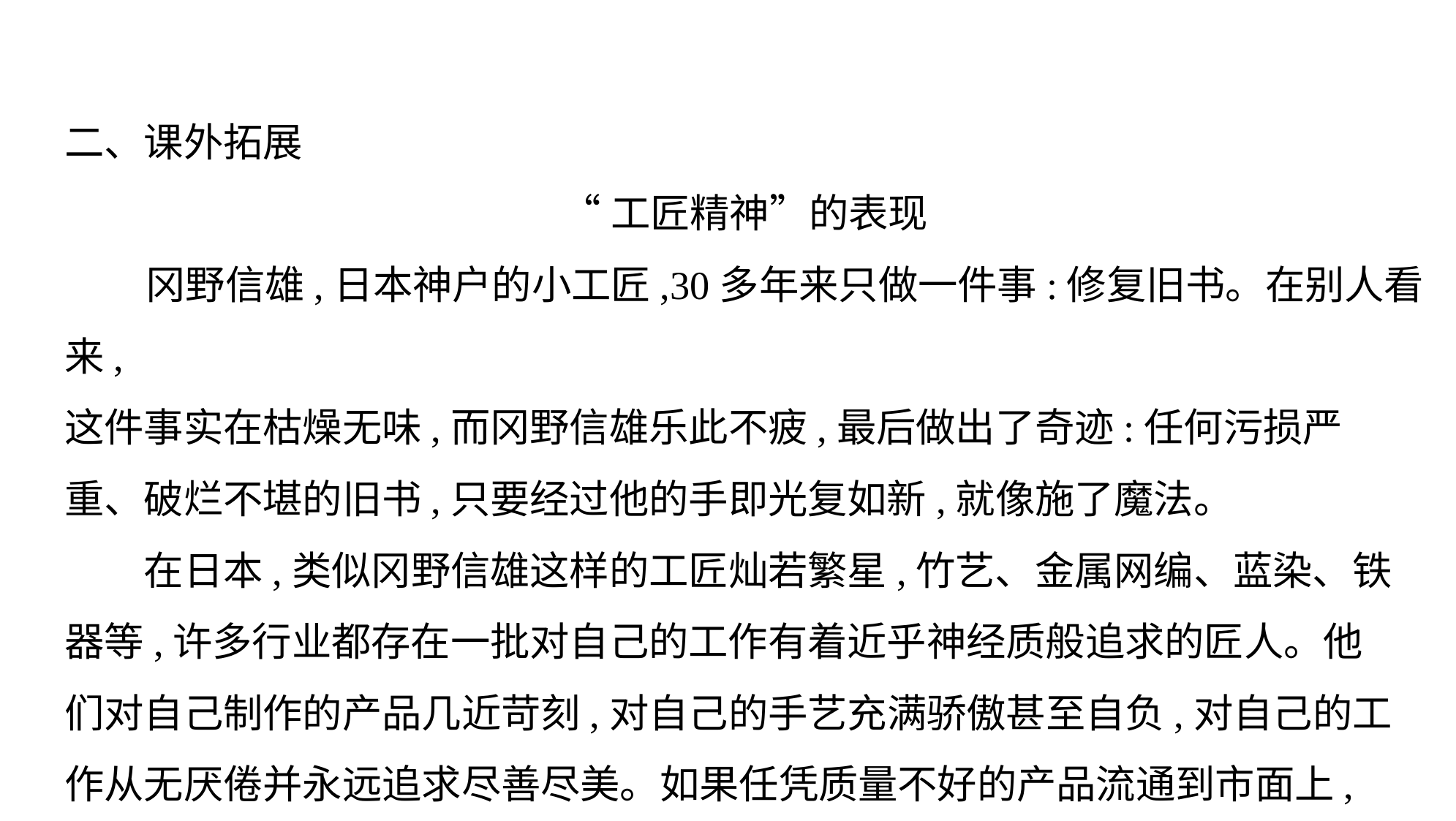

二、课外拓展
“工匠精神”的表现
        冈野信雄,日本神户的小工匠,30多年来只做一件事:修复旧书。在别人看来,
这件事实在枯燥无味,而冈野信雄乐此不疲,最后做出了奇迹:任何污损严
重、破烂不堪的旧书,只要经过他的手即光复如新,就像施了魔法。
　　在日本,类似冈野信雄这样的工匠灿若繁星,竹艺、金属网编、蓝染、铁
器等,许多行业都存在一批对自己的工作有着近乎神经质般追求的匠人。他
们对自己制作的产品几近苛刻,对自己的手艺充满骄傲甚至自负,对自己的工
作从无厌倦并永远追求尽善尽美。如果任凭质量不好的产品流通到市面上,
这些日本工匠会将之看成一种耻辱,与收获多少金钱无关。